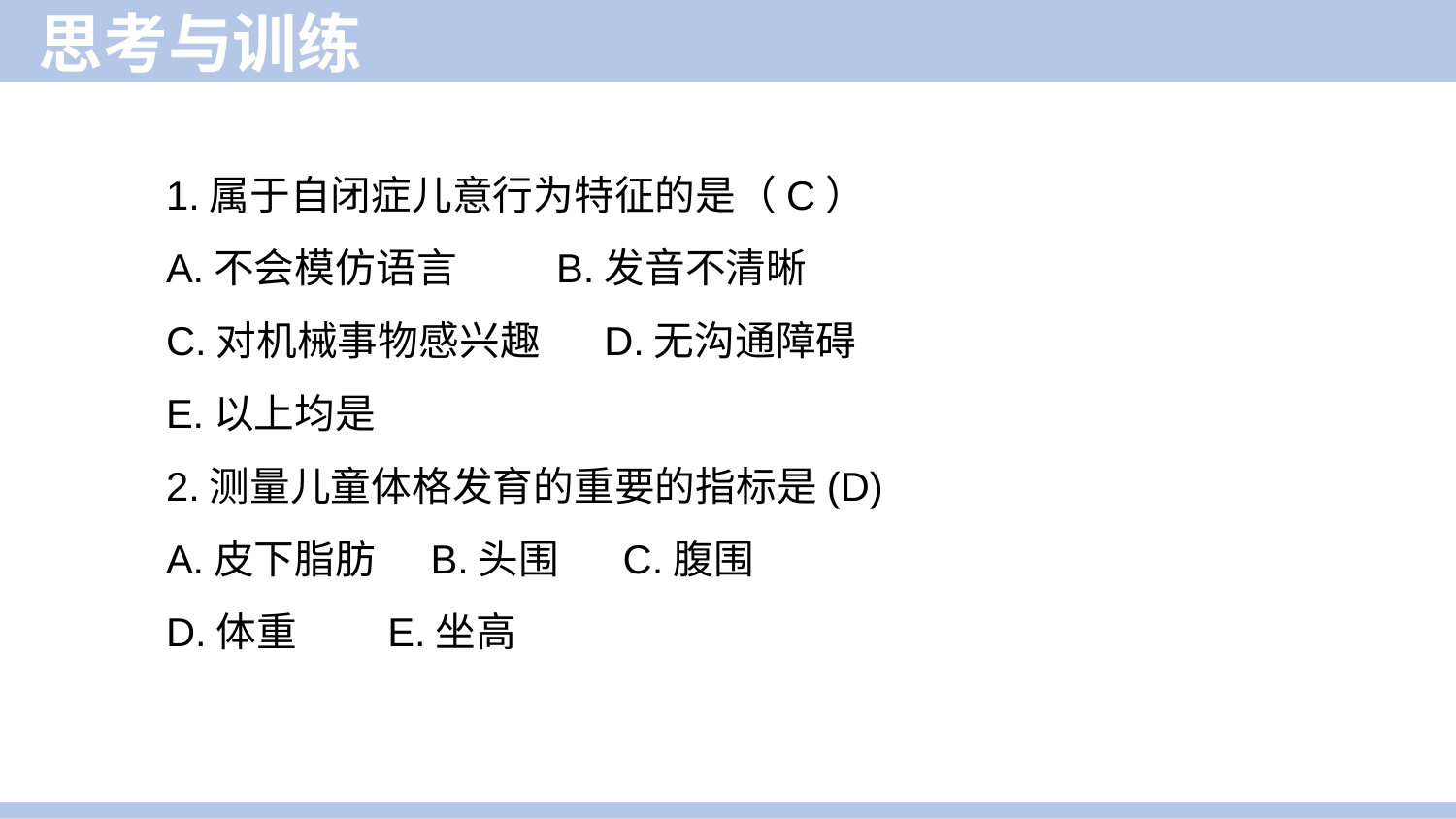

思考与训练
1.属于自闭症儿意行为特征的是（C）
A.不会模仿语言          B.发音不清晰
C.对机械事物感兴趣      D.无沟通障碍
E.以上均是
2.测量儿童体格发育的重要的指标是(D)
A.皮下脂肪     B.头围      C.腹围
D.体重         E.坐高